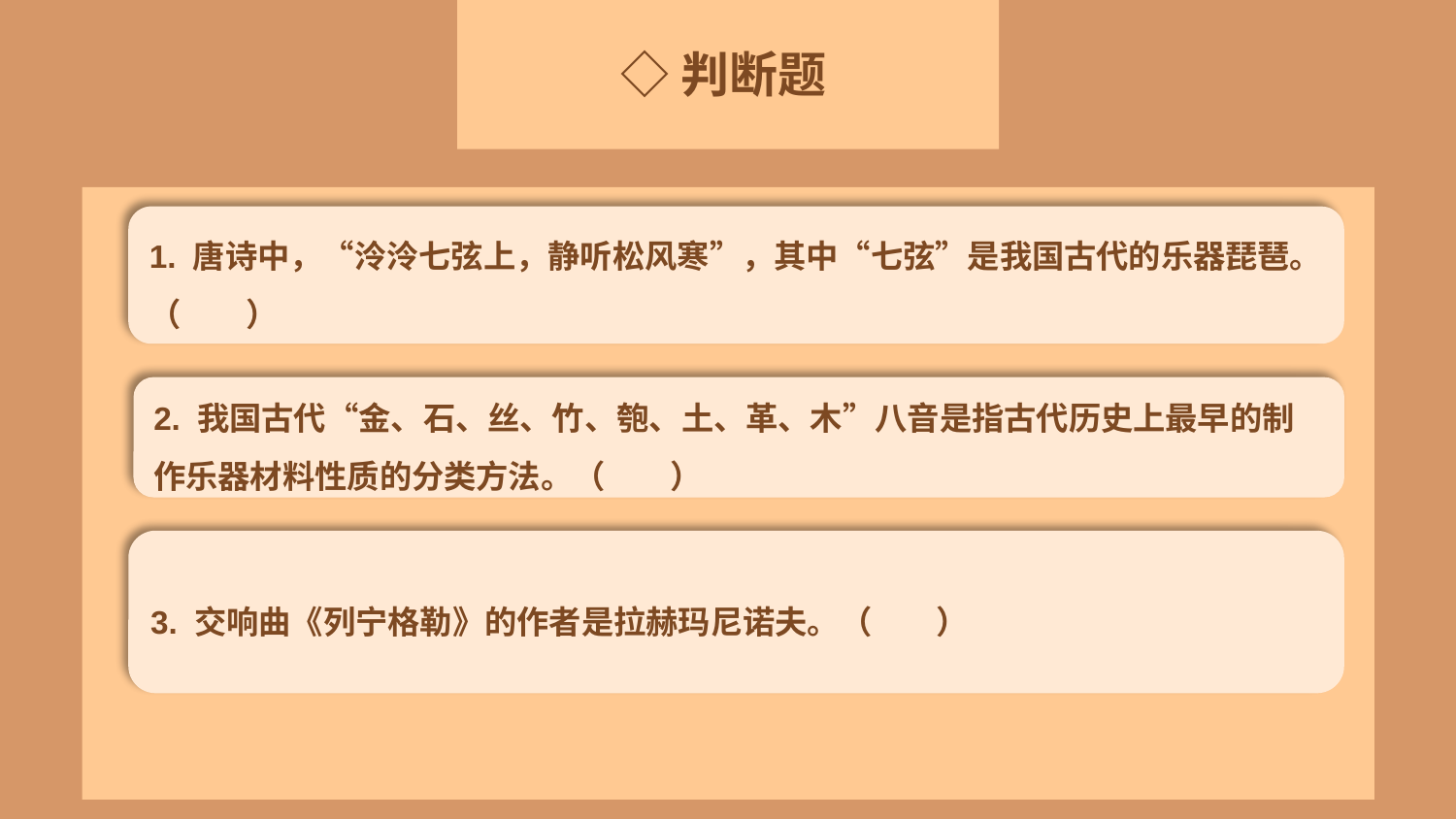

◇判断题

1. 唐诗中，“泠泠七弦上，静听松风寒”，其中“七弦”是我国古代的乐器琵琶。（　　）
2. 我国古代“金、石、丝、竹、匏、土、革、木”八音是指古代历史上最早的制作乐器材料性质的分类方法。（　　）
3. 交响曲《列宁格勒》的作者是拉赫玛尼诺夫。（　　）